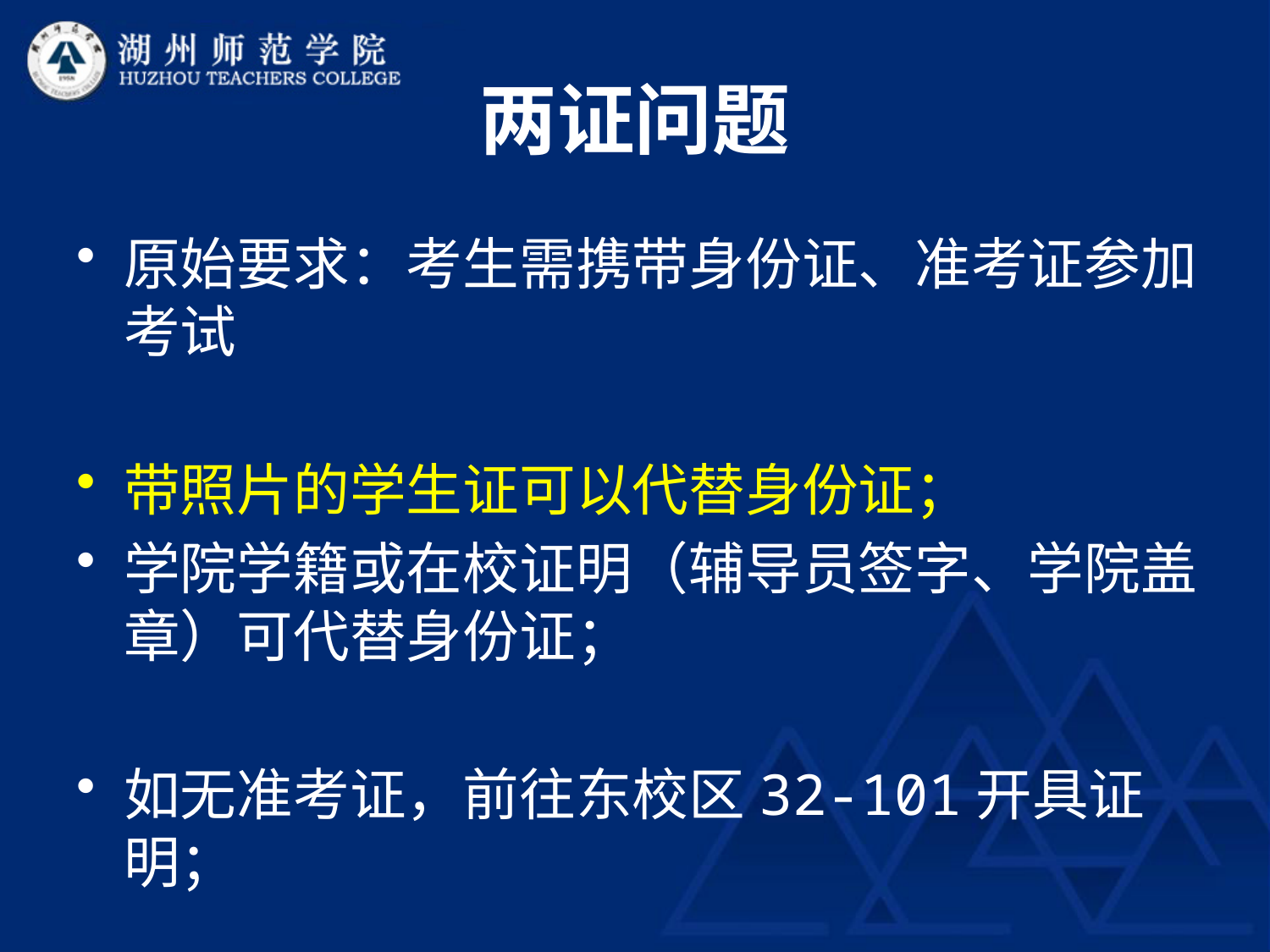

# 两证问题
原始要求：考生需携带身份证、准考证参加考试

带照片的学生证可以代替身份证；
学院学籍或在校证明（辅导员签字、学院盖章）可代替身份证；

如无准考证，前往东校区32-101开具证明；